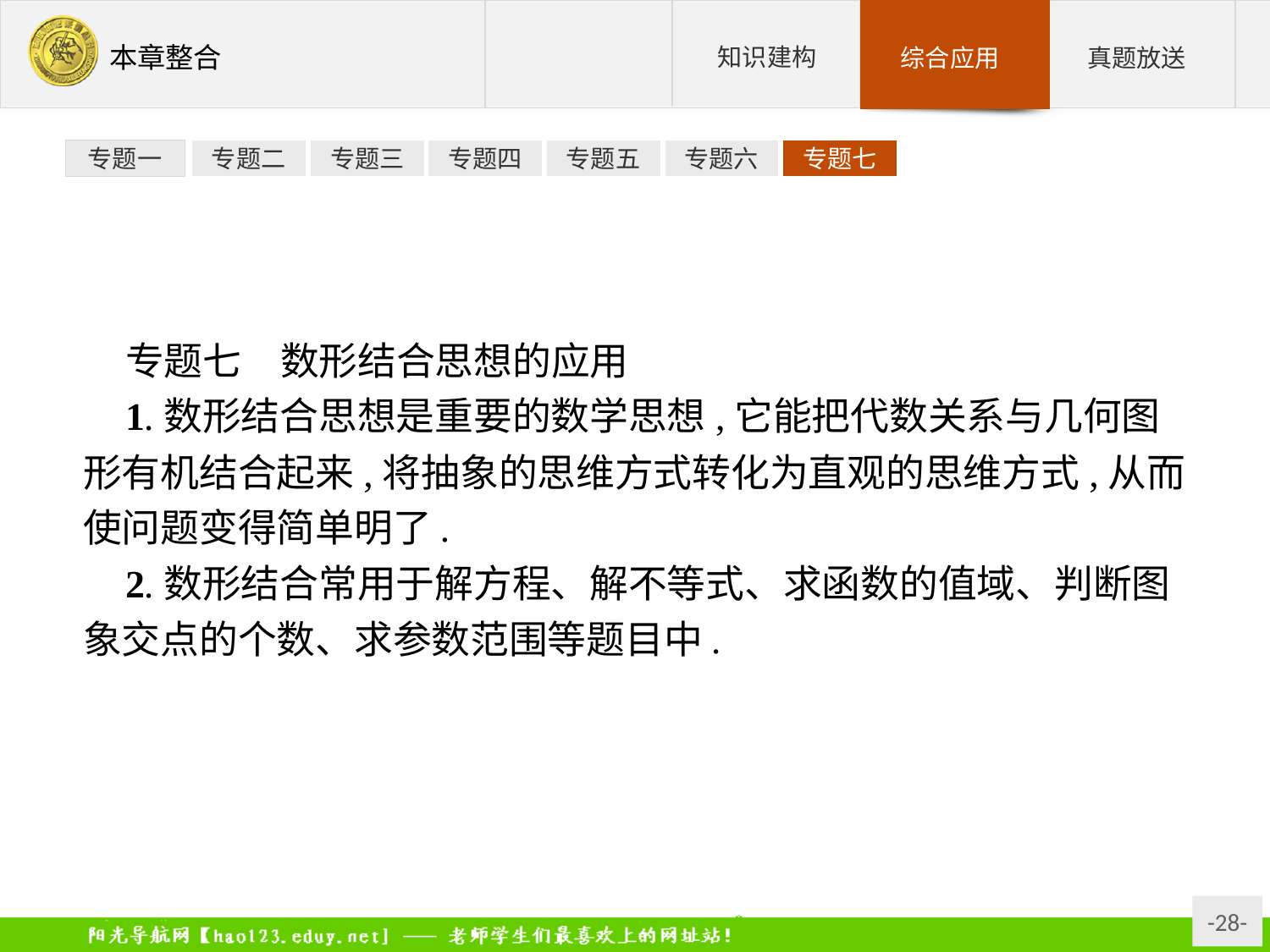

专题一
专题二
专题三
专题四
专题五
专题六
专题七
专题七　数形结合思想的应用
1.数形结合思想是重要的数学思想,它能把代数关系与几何图形有机结合起来,将抽象的思维方式转化为直观的思维方式,从而使问题变得简单明了.
2.数形结合常用于解方程、解不等式、求函数的值域、判断图象交点的个数、求参数范围等题目中.